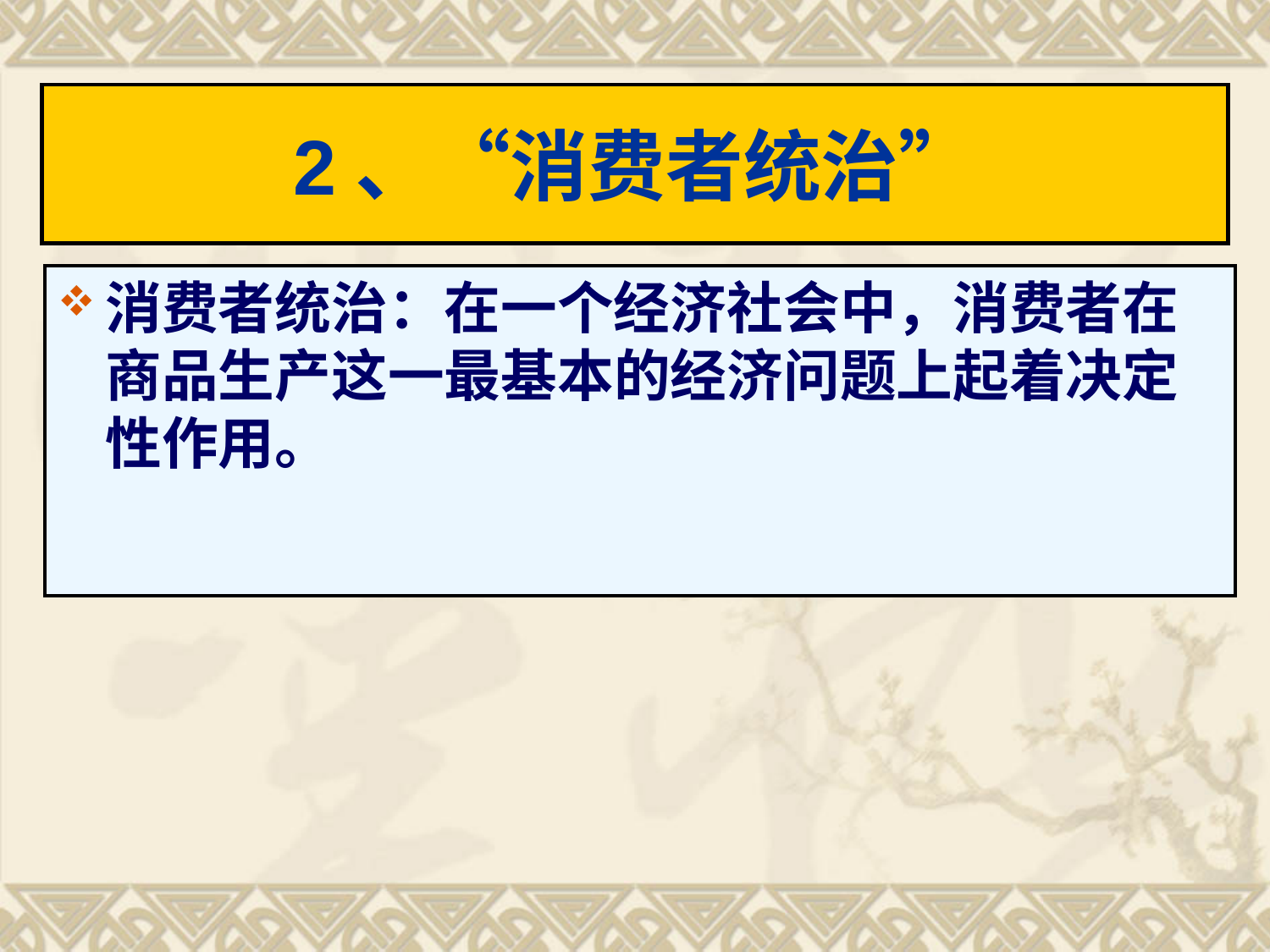

# 2、“消费者统治”
消费者统治：在一个经济社会中，消费者在商品生产这一最基本的经济问题上起着决定性作用。